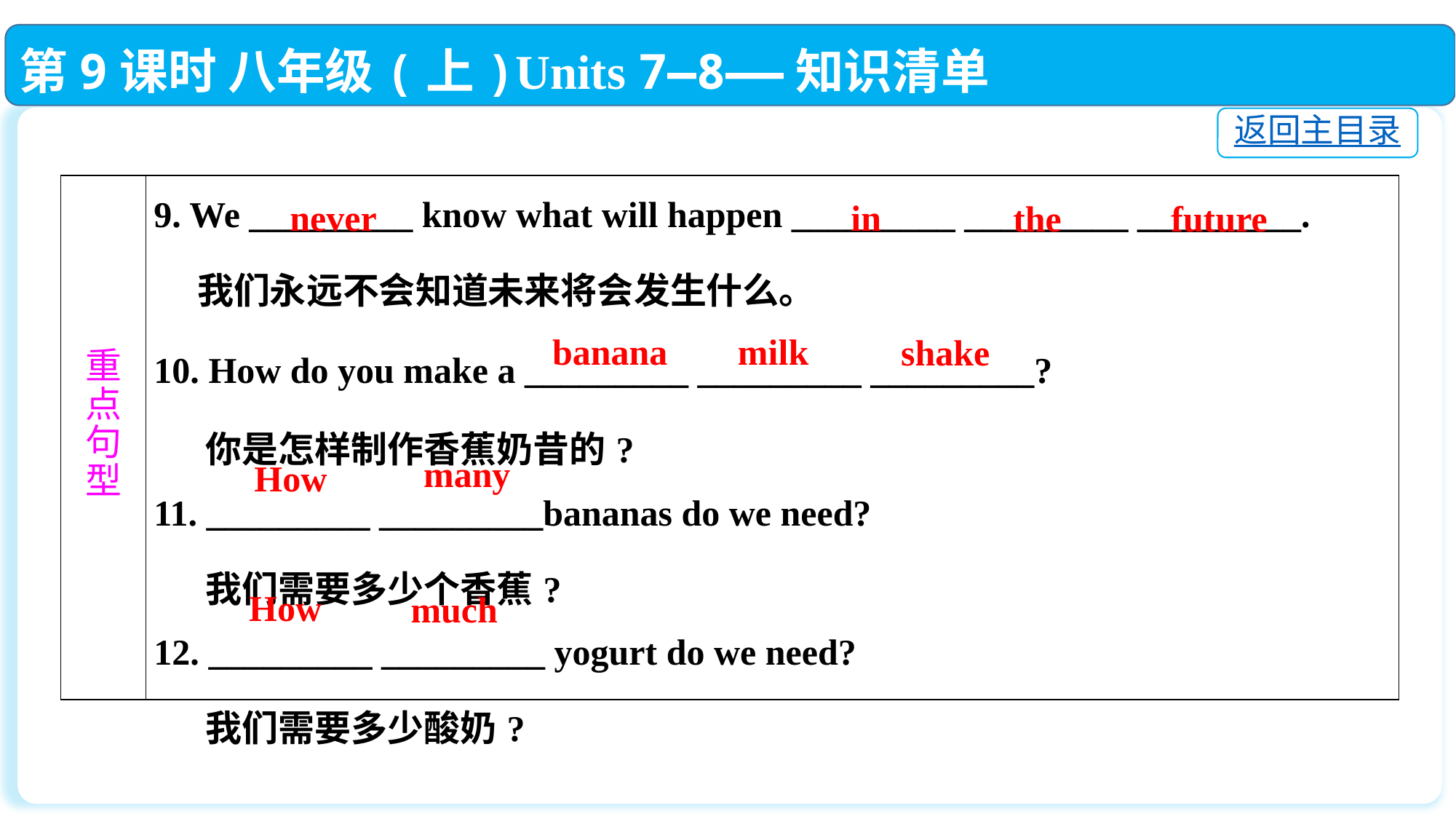

第9课时 八年级(上)Units 7—8——知识清单

返回主目录
| 重 点 句 型 | 9. We \_\_\_\_\_\_\_\_\_ know what will happen \_\_\_\_\_\_\_\_\_ \_\_\_\_\_\_\_\_\_ \_\_\_\_\_\_\_\_\_. 我们永远不会知道未来将会发生什么。 10. How do you make a \_\_\_\_\_\_\_\_\_ \_\_\_\_\_\_\_\_\_ \_\_\_\_\_\_\_\_\_?　 你是怎样制作香蕉奶昔的? 11. \_\_\_\_\_\_\_\_\_ \_\_\_\_\_\_\_\_\_bananas do we need? 我们需要多少个香蕉? 12. \_\_\_\_\_\_\_\_\_ \_\_\_\_\_\_\_\_\_ yogurt do we need? 我们需要多少酸奶? |
| --- | --- |
in
never
the
future

milk
banana
shake
many
How
How
much